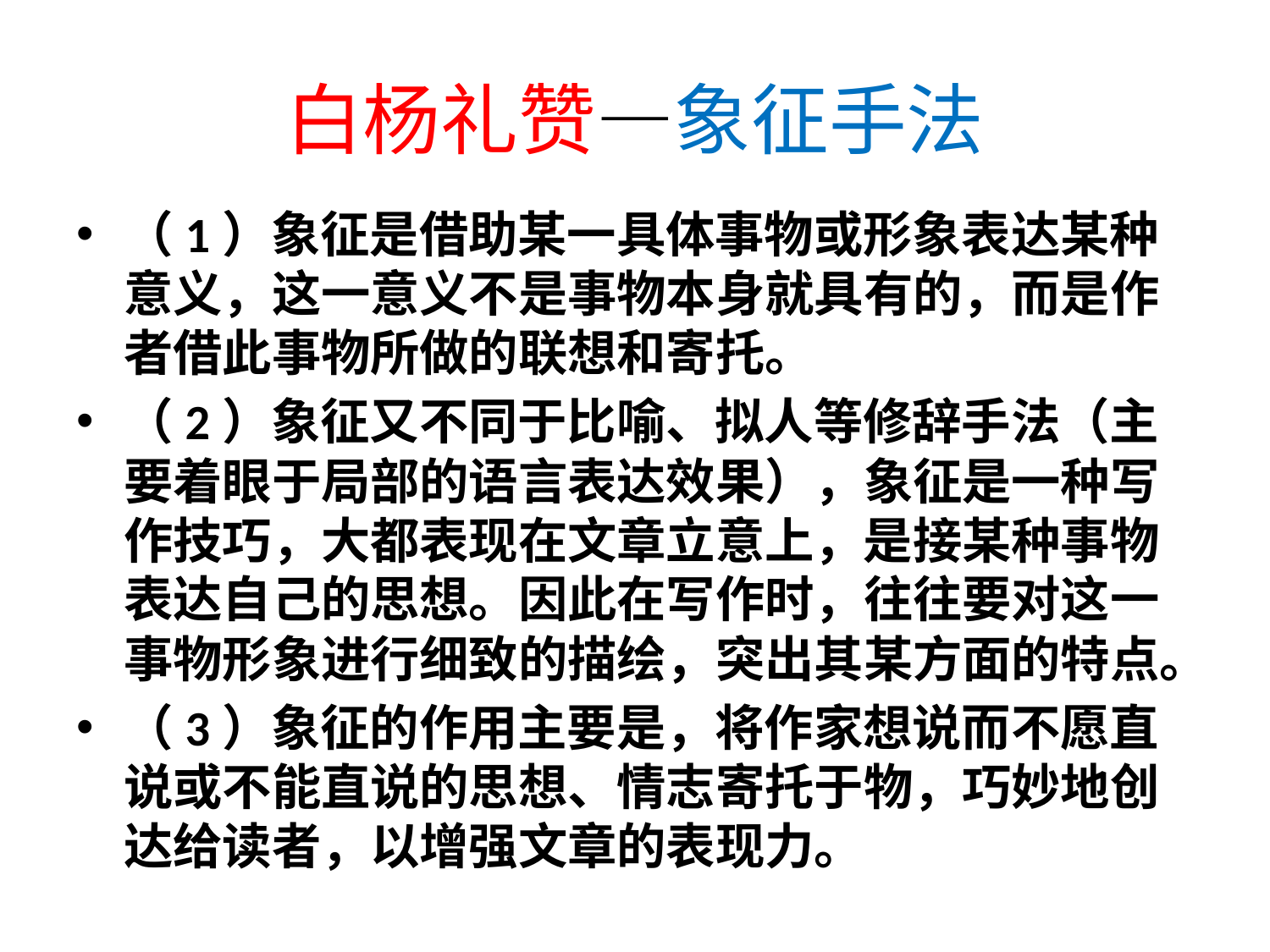

# 白杨礼赞—象征手法
（1）象征是借助某一具体事物或形象表达某种意义，这一意义不是事物本身就具有的，而是作者借此事物所做的联想和寄托。
（2）象征又不同于比喻、拟人等修辞手法（主要着眼于局部的语言表达效果），象征是一种写作技巧，大都表现在文章立意上，是接某种事物表达自己的思想。因此在写作时，往往要对这一事物形象进行细致的描绘，突出其某方面的特点。
（3）象征的作用主要是，将作家想说而不愿直说或不能直说的思想、情志寄托于物，巧妙地创达给读者，以增强文章的表现力。